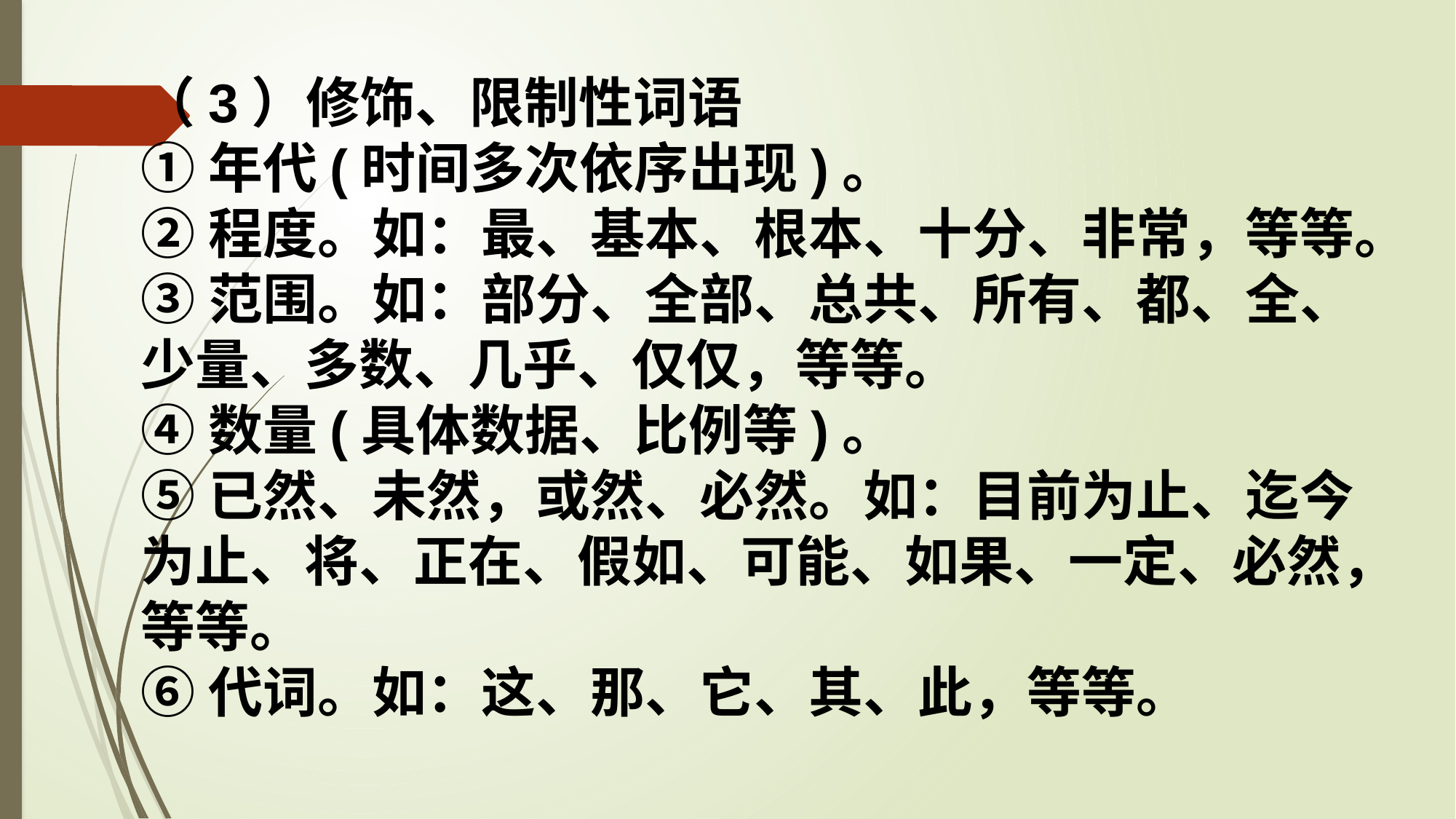

（3）修饰、限制性词语
①年代(时间多次依序出现)。
②程度。如：最、基本、根本、十分、非常，等等。
③范围。如：部分、全部、总共、所有、都、全、少量、多数、几乎、仅仅，等等。
④数量(具体数据、比例等)。
⑤已然、未然，或然、必然。如：目前为止、迄今为止、将、正在、假如、可能、如果、一定、必然，等等。
⑥代词。如：这、那、它、其、此，等等。